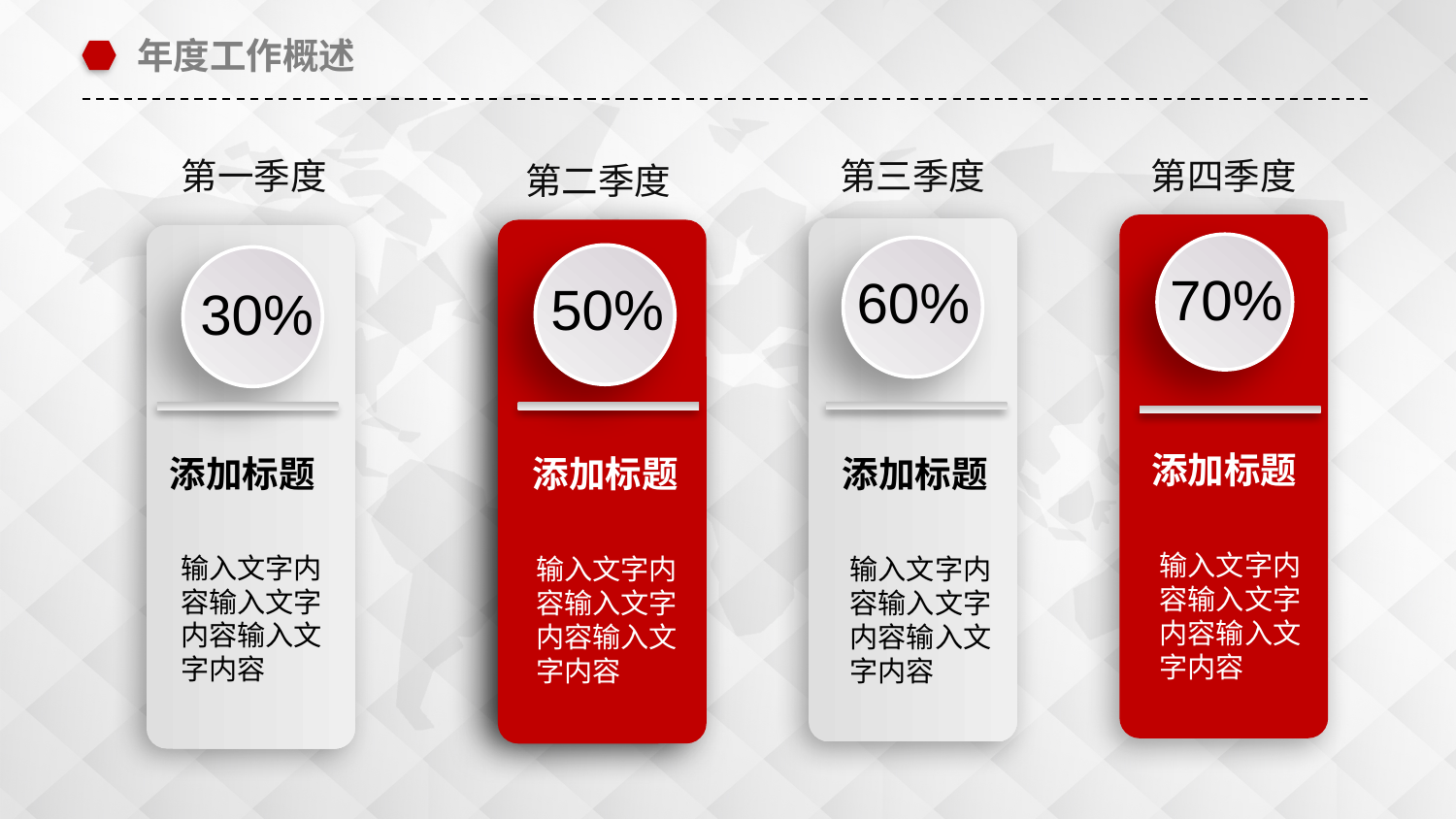

年度工作概述

第三季度
第四季度
第一季度
第二季度

70%
60%
50%
30%

添加标题
输入文字内容输入文字内容输入文字内容
添加标题
输入文字内容输入文字内容输入文字内容
添加标题
输入文字内容输入文字内容输入文字内容
添加标题
输入文字内容输入文字内容输入文字内容